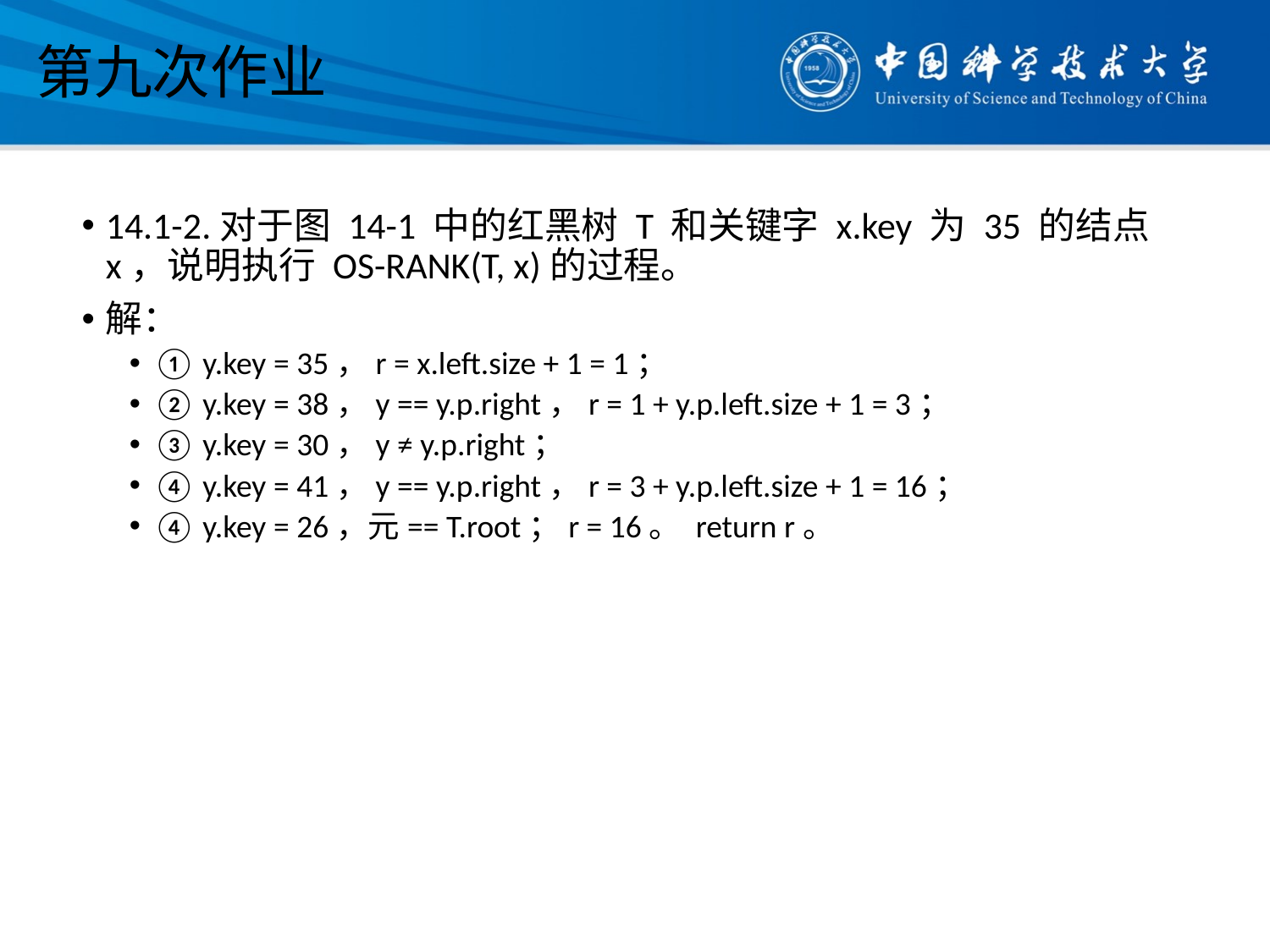

# 第九次作业
14.1-2.对于图 14-1 中的红黑树 T 和关键字 x.key 为 35 的结点 x，说明执行 OS-RANK(T, x)的过程。
解：
① y.key = 35，r = x.left.size + 1 = 1；
② y.key = 38，y == y.p.right，r = 1 + y.p.left.size + 1 = 3；
③ y.key = 30，y ≠ y.p.right；
④ y.key = 41，y == y.p.right，r = 3 + y.p.left.size + 1 = 16；
④ y.key = 26，元== T.root；r = 16。 return r。